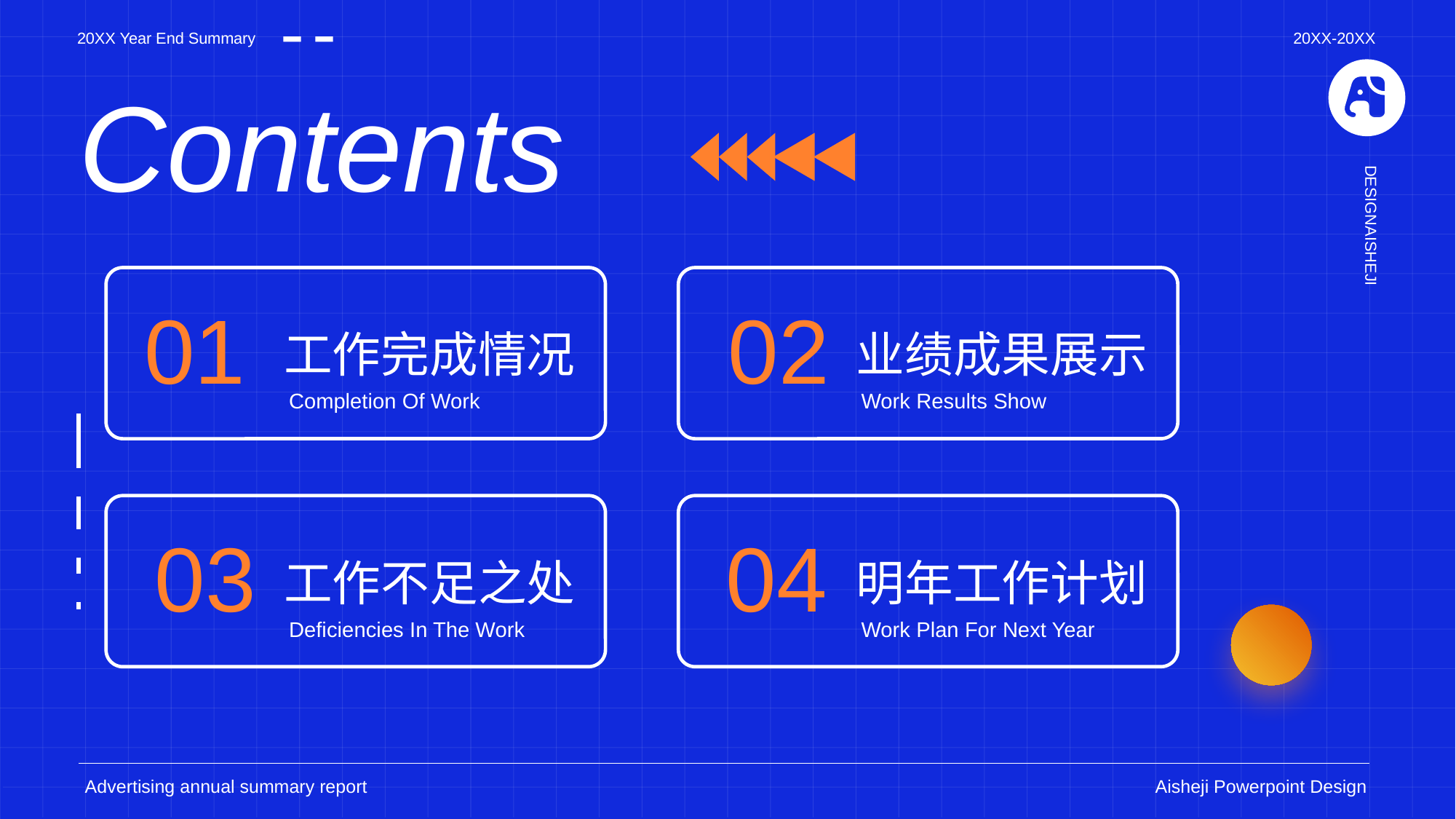

20XX Year End Summary
20XX-20XX

Contents

DESIGNAISHEJI

01
02
工作完成情况
业绩成果展示
Completion Of Work
Work Results Show

03
04
工作不足之处
明年工作计划

Deficiencies In The Work
Work Plan For Next Year
Advertising annual summary report
Aisheji Powerpoint Design